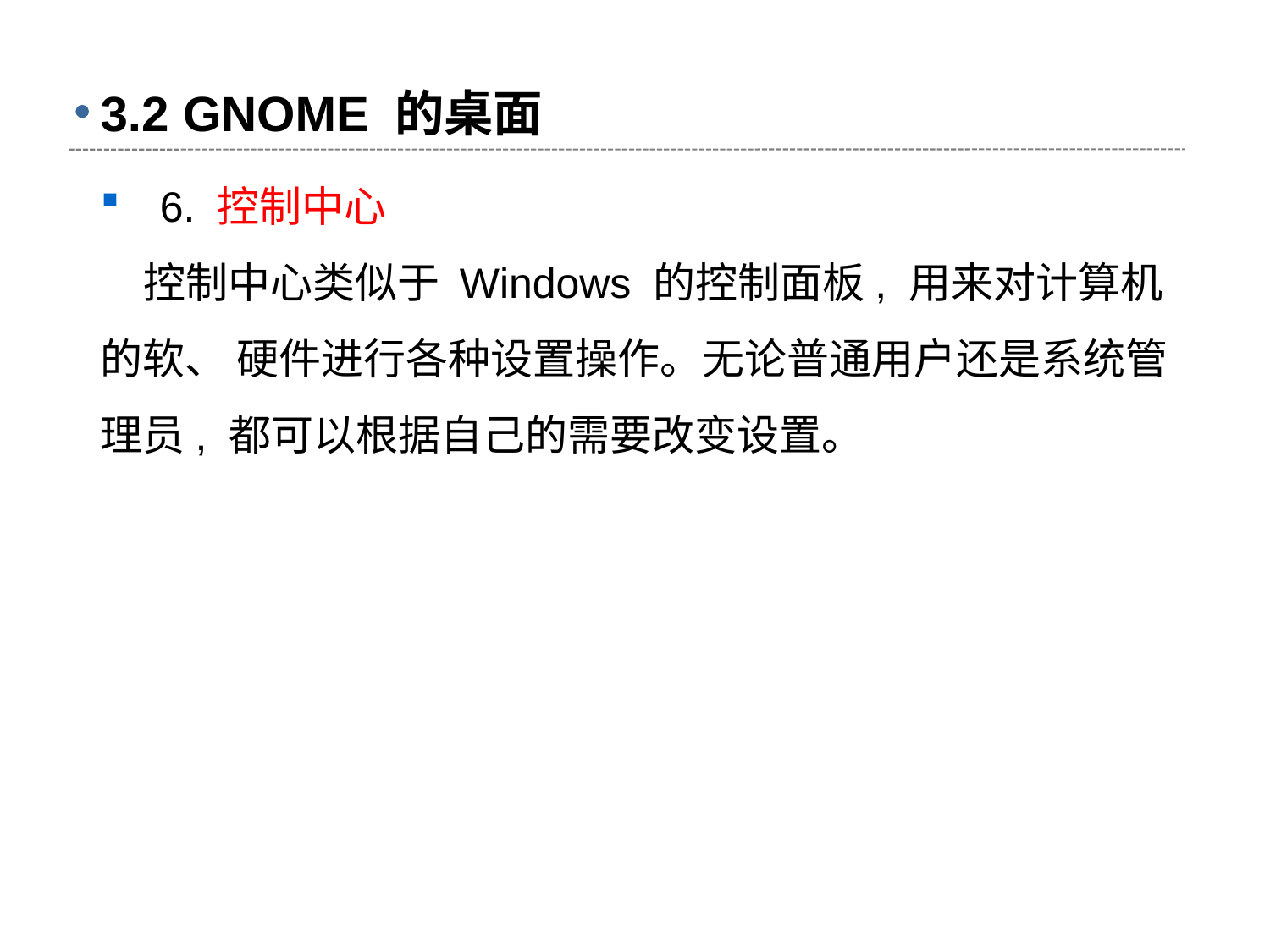

# 3.2 GNOME 的桌面
 6. 控制中心
    控制中心类似于 Windows 的控制面板, 用来对计算机的软、 硬件进行各种设置操作。无论普通用户还是系统管理员, 都可以根据自己的需要改变设置。